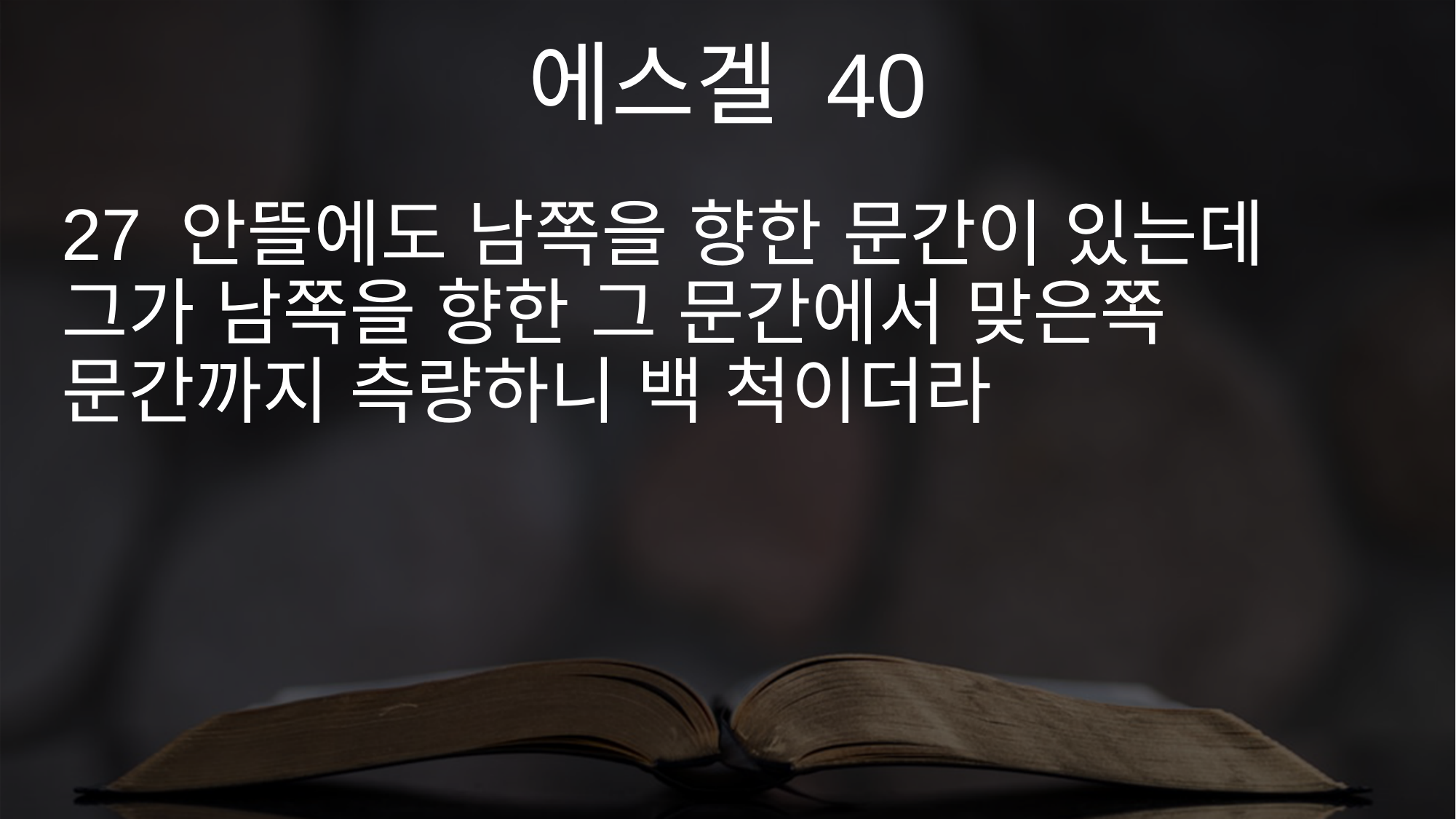

에스겔 40
27 안뜰에도 남쪽을 향한 문간이 있는데 그가 남쪽을 향한 그 문간에서 맞은쪽 문간까지 측량하니 백 척이더라